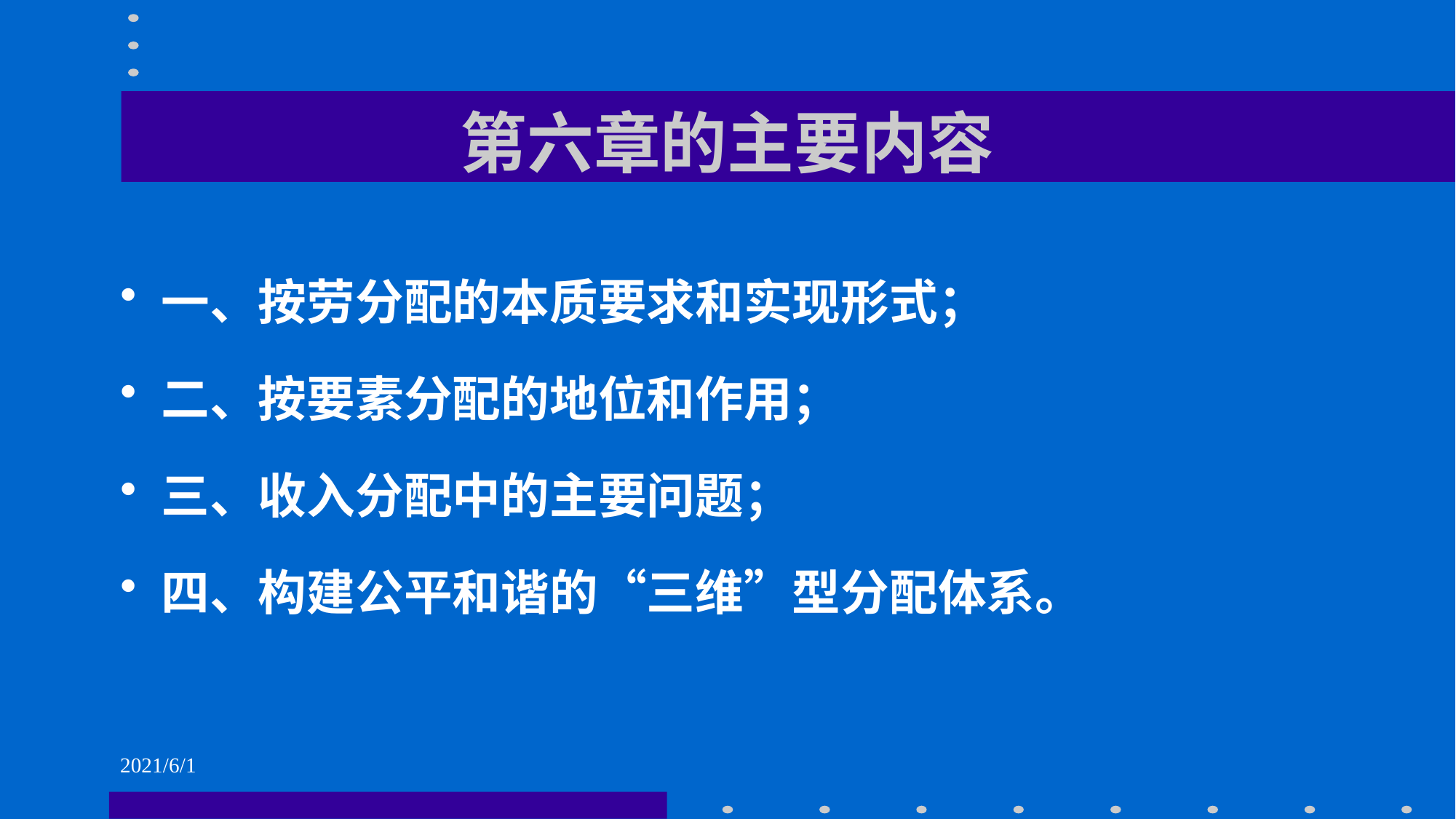

# 第六章的主要内容
一、按劳分配的本质要求和实现形式；
二、按要素分配的地位和作用；
三、收入分配中的主要问题；
四、构建公平和谐的“三维”型分配体系。
2021/6/1